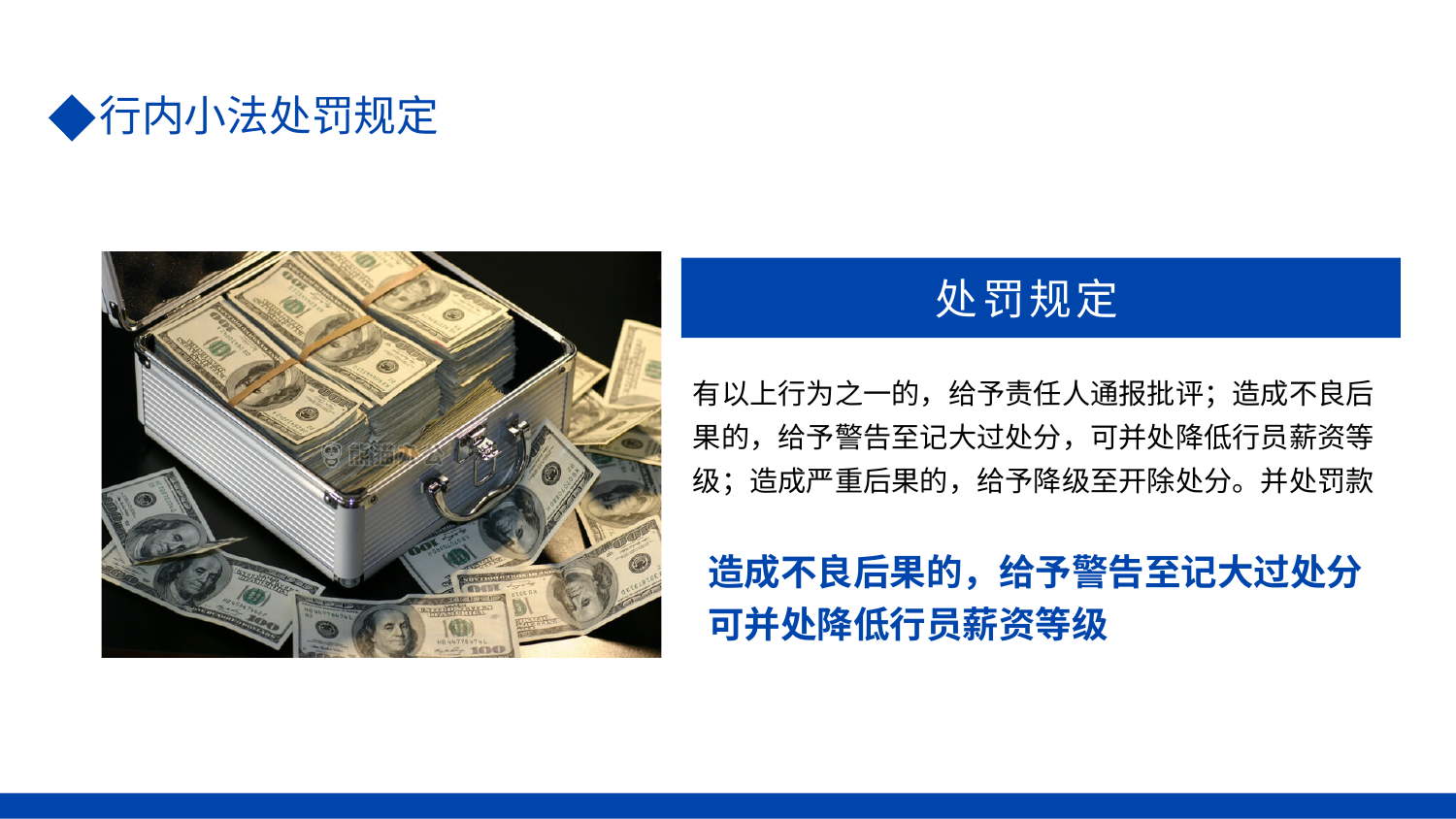

行内小法处罚规定

处罚规定
有以上行为之一的，给予责任人通报批评；造成不良后果的，给予警告至记大过处分，可并处降低行员薪资等级；造成严重后果的，给予降级至开除处分。并处罚款
造成不良后果的，给予警告至记大过处分可并处降低行员薪资等级